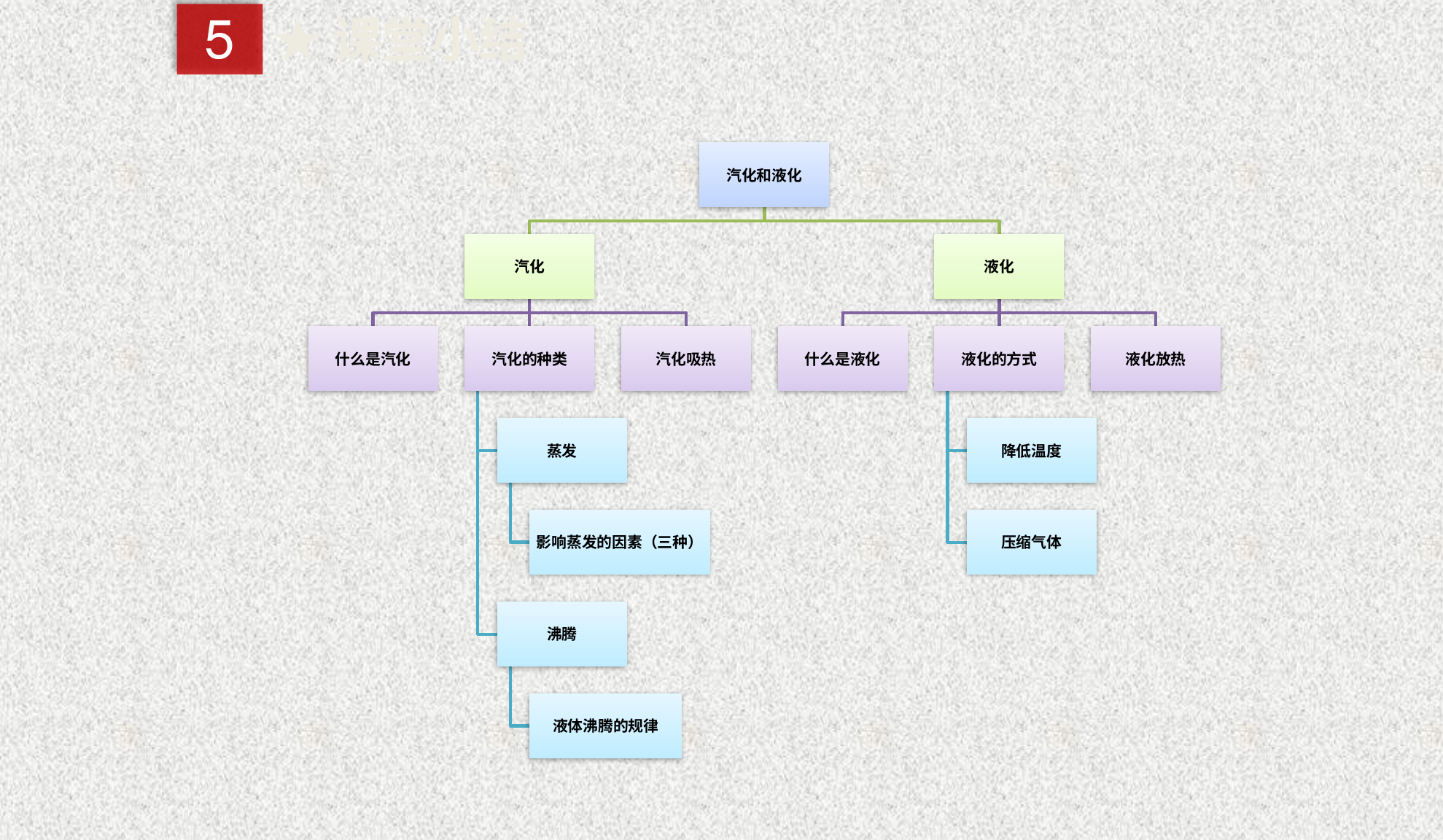

5
★课堂小结
汽化和液化
汽化
什么是汽化
汽化的种类
蒸发
影响蒸发的因素（三种）
沸腾
液体沸腾的规律
汽化吸热
液化
什么是液化
液化的方式
降低温度
压缩气体
液化放热